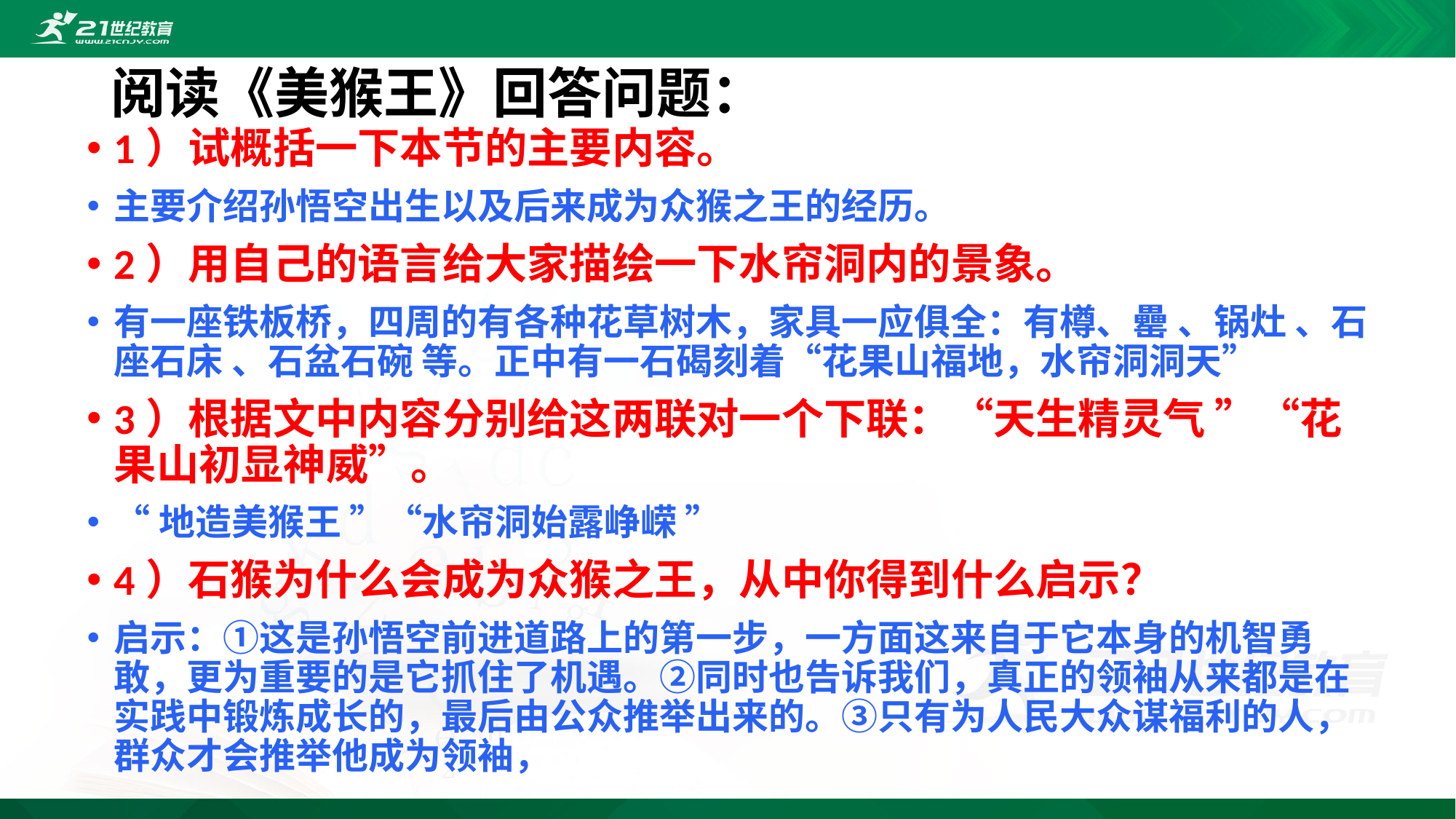

# 阅读《美猴王》回答问题：

1）试概括一下本节的主要内容。
主要介绍孙悟空出生以及后来成为众猴之王的经历。
2）用自己的语言给大家描绘一下水帘洞内的景象。
有一座铁板桥，四周的有各种花草树木，家具一应俱全：有樽、罍 、锅灶 、石座石床 、石盆石碗 等。正中有一石碣刻着“花果山福地，水帘洞洞天”
3）根据文中内容分别给这两联对一个下联：“天生精灵气 ”“花果山初显神威”。
“地造美猴王 ”“水帘洞始露峥嵘 ”
4）石猴为什么会成为众猴之王，从中你得到什么启示？
启示：①这是孙悟空前进道路上的第一步，一方面这来自于它本身的机智勇敢，更为重要的是它抓住了机遇。②同时也告诉我们，真正的领袖从来都是在实践中锻炼成长的，最后由公众推举出来的。③只有为人民大众谋福利的人，群众才会推举他成为领袖，